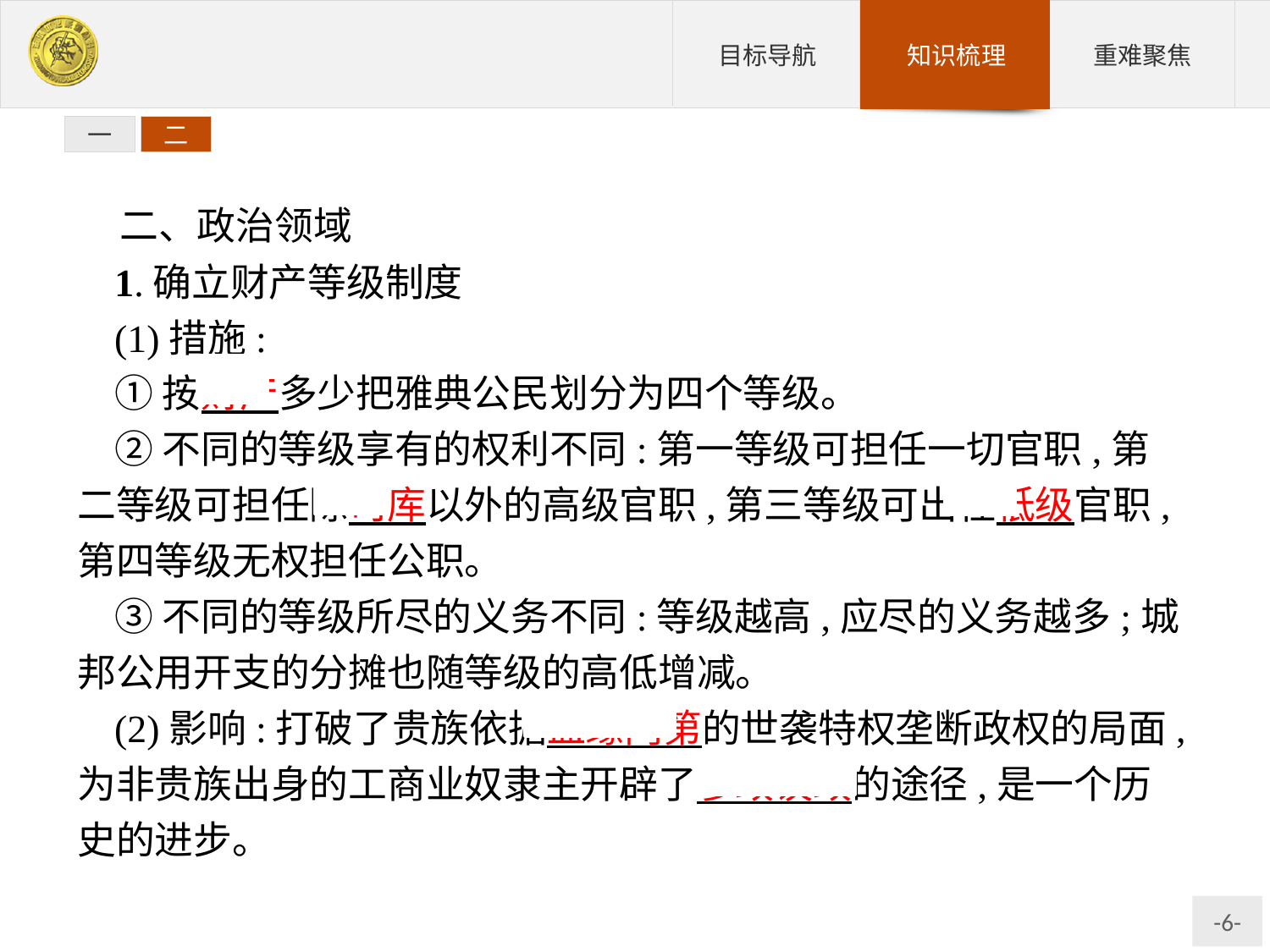

一
二
二、政治领域
1.确立财产等级制度
(1)措施:
①按财产多少把雅典公民划分为四个等级。
②不同的等级享有的权利不同:第一等级可担任一切官职,第二等级可担任除司库以外的高级官职,第三等级可出任低级官职,第四等级无权担任公职。
③不同的等级所尽的义务不同:等级越高,应尽的义务越多;城邦公用开支的分摊也随等级的高低增减。
(2)影响:打破了贵族依据血缘门第的世袭特权垄断政权的局面,为非贵族出身的工商业奴隶主开辟了参政议政的途径,是一个历史的进步。